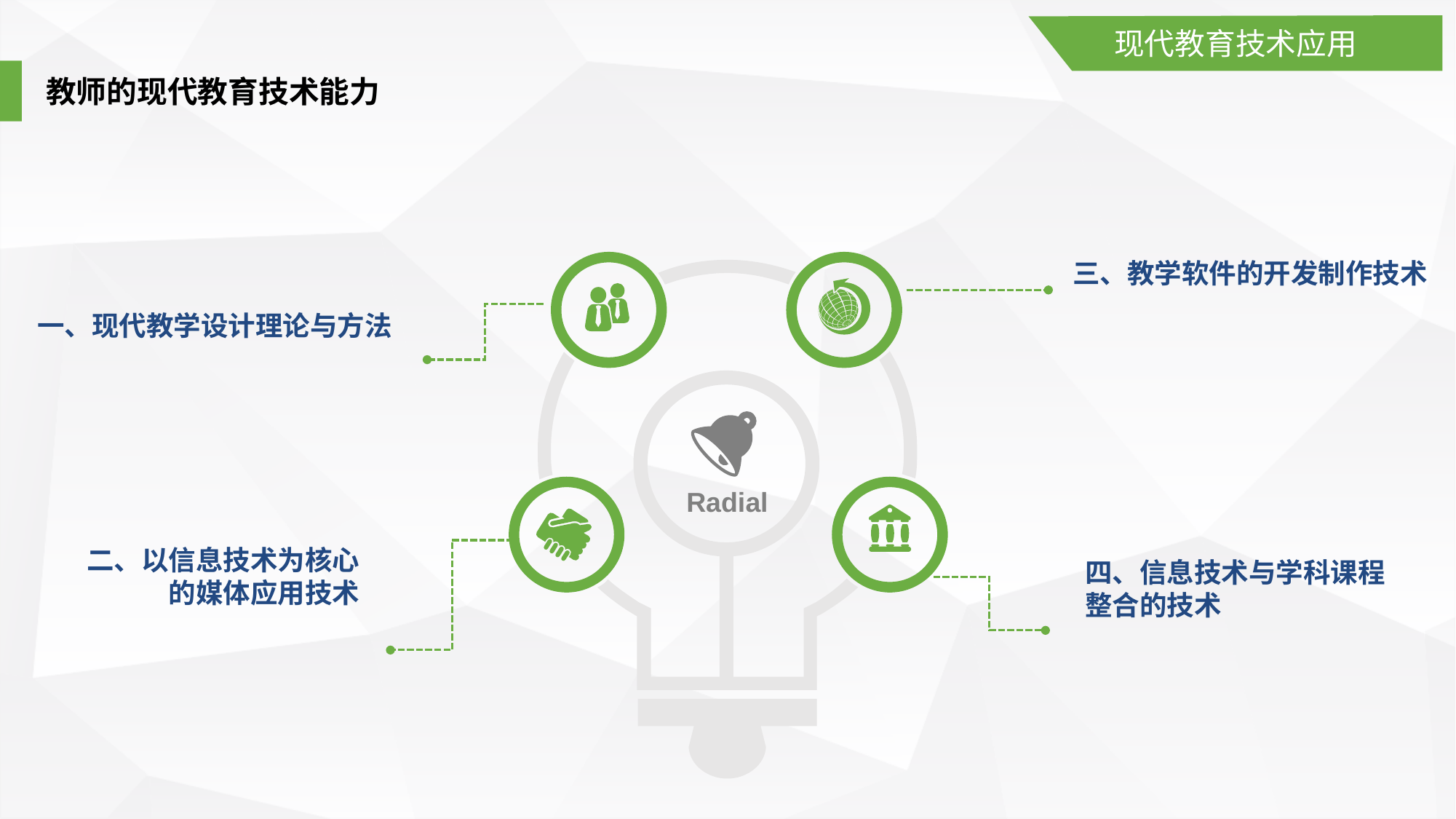

现代教育技术应用

教师的现代教育技术能力
三、教学软件的开发制作技术

一、现代教学设计理论与方法

Radial

二、以信息技术为核心
的媒体应用技术
四、信息技术与学科课程
整合的技术